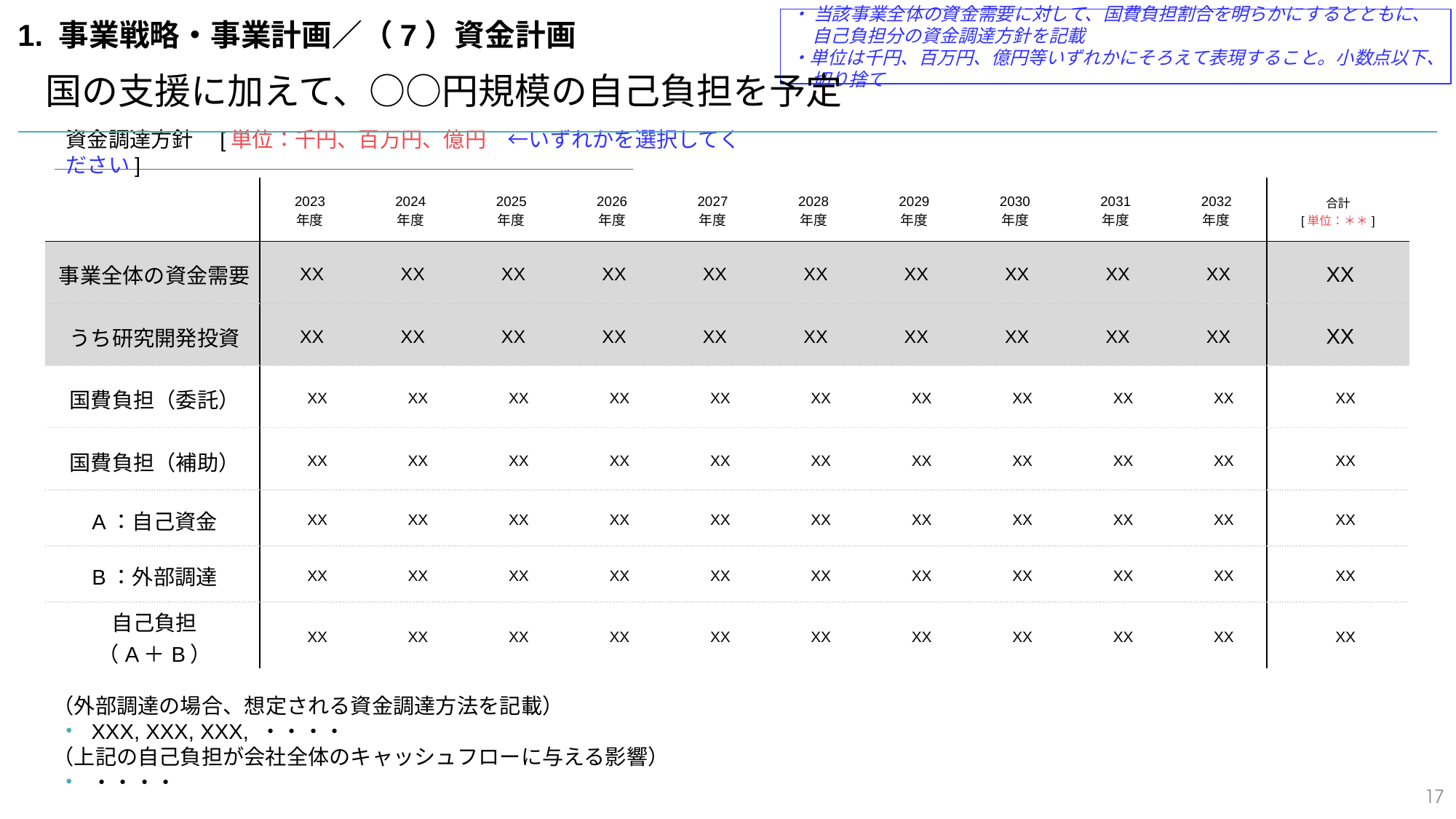

・ 当該事業全体の資金需要に対して、国費負担割合を明らかにするとともに、自己負担分の資金調達方針を記載
・単位は千円、百万円、億円等いずれかにそろえて表現すること。小数点以下、切り捨て
1. 事業戦略・事業計画／（7）資金計画
国の支援に加えて、○○円規模の自己負担を予定
資金調達方針　[単位：千円、百万円、億円　←いずれかを選択してください]
|  | 2023 年度 | 2024 年度 | 2025 年度 | 2026 年度 | 2027 年度 | 2028 年度 | 2029 年度 | 2030 年度 | 2031 年度 | 2032 年度 | 合計 [単位：＊＊] |
| --- | --- | --- | --- | --- | --- | --- | --- | --- | --- | --- | --- |
| 事業全体の資金需要 | XX | XX | XX | XX | XX | XX | XX | XX | XX | XX | XX |
| うち研究開発投資 | XX | XX | XX | XX | XX | XX | XX | XX | XX | XX | XX |
| 国費負担（委託） | XX | XX | XX | XX | XX | XX | XX | XX | XX | XX | XX |
| 国費負担（補助） | XX | XX | XX | XX | XX | XX | XX | XX | XX | XX | XX |
| A：自己資金 | XX | XX | XX | XX | XX | XX | XX | XX | XX | XX | XX |
| B：外部調達 | XX | XX | XX | XX | XX | XX | XX | XX | XX | XX | XX |
| 自己負担 （A＋B） | XX | XX | XX | XX | XX | XX | XX | XX | XX | XX | XX |
（外部調達の場合、想定される資金調達方法を記載）
XXX, XXX, XXX, ・・・・
（上記の自己負担が会社全体のキャッシュフローに与える影響）
・・・・

17